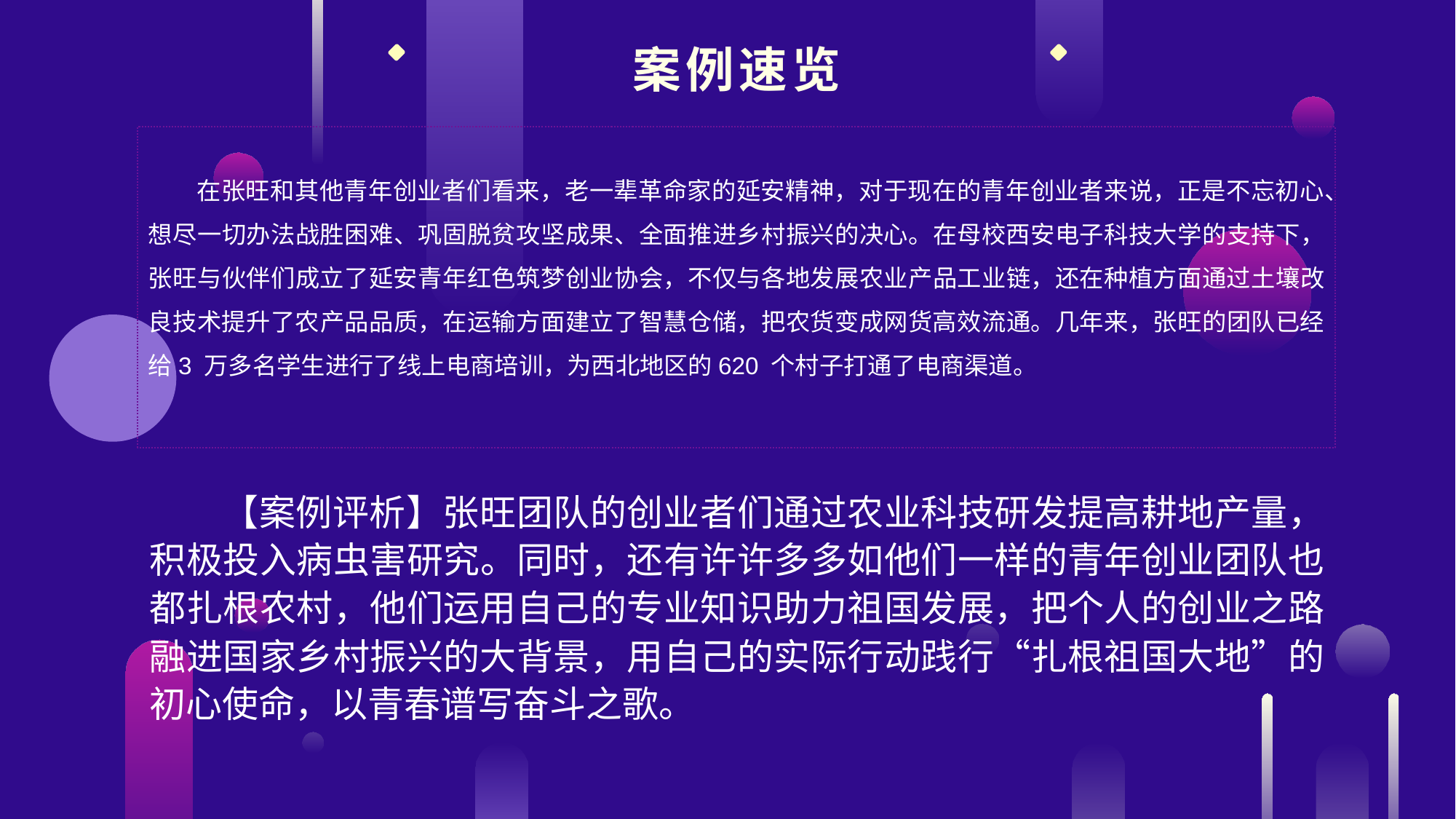

案例速览

在张旺和其他青年创业者们看来，老一辈革命家的延安精神，对于现在的青年创业者来说，正是不忘初心、想尽一切办法战胜困难、巩固脱贫攻坚成果、全面推进乡村振兴的决心。在母校西安电子科技大学的支持下，张旺与伙伴们成立了延安青年红色筑梦创业协会，不仅与各地发展农业产品工业链，还在种植方面通过土壤改良技术提升了农产品品质，在运输方面建立了智慧仓储，把农货变成网货高效流通。几年来，张旺的团队已经给3 万多名学生进行了线上电商培训，为西北地区的620 个村子打通了电商渠道。

【案例评析】张旺团队的创业者们通过农业科技研发提高耕地产量，积极投入病虫害研究。同时，还有许许多多如他们一样的青年创业团队也都扎根农村，他们运用自己的专业知识助力祖国发展，把个人的创业之路融进国家乡村振兴的大背景，用自己的实际行动践行“扎根祖国大地”的初心使命，以青春谱写奋斗之歌。